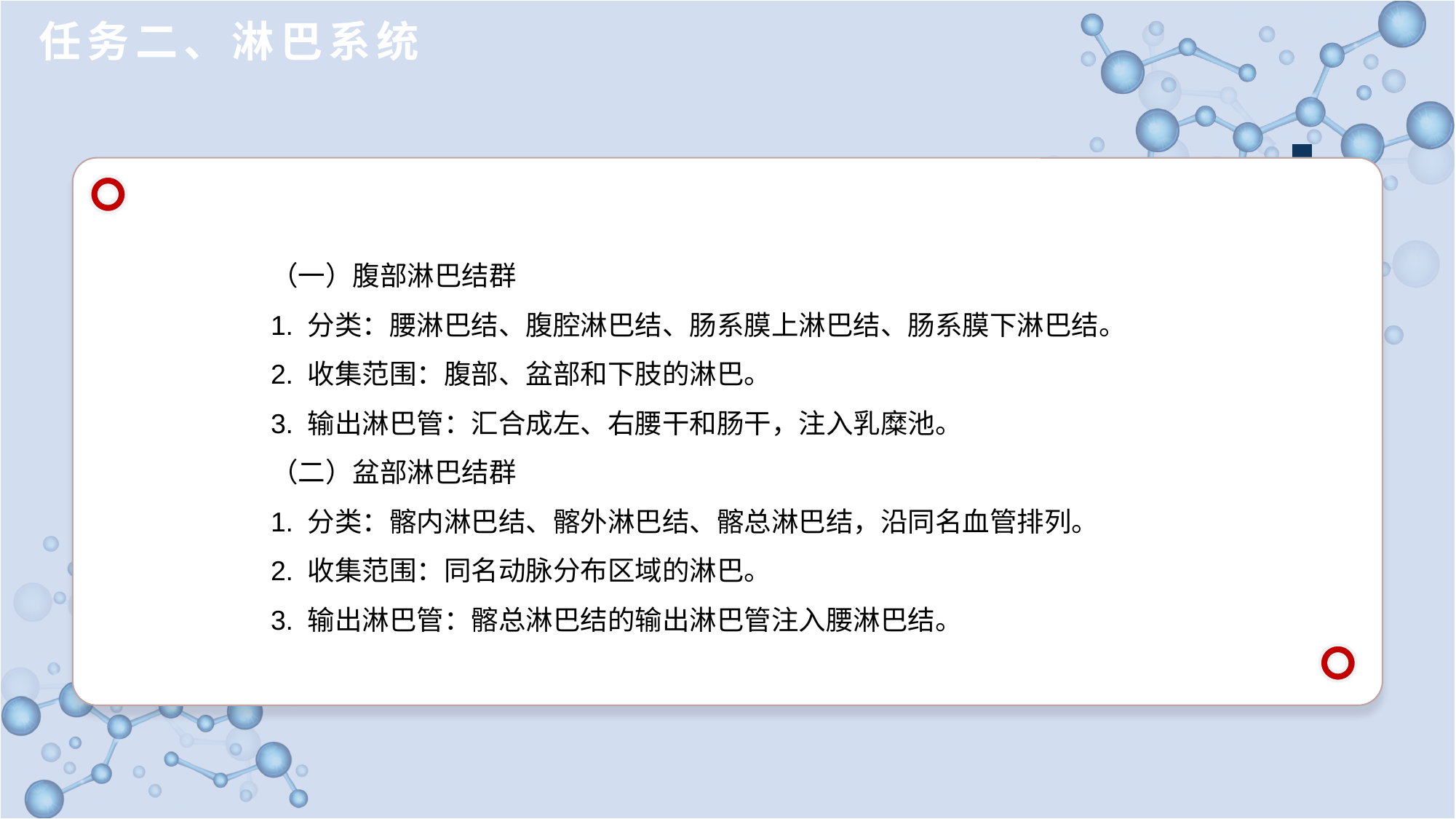

任务二、淋巴系统

（一）腹部淋巴结群
1. 分类：腰淋巴结、腹腔淋巴结、肠系膜上淋巴结、肠系膜下淋巴结。
2. 收集范围：腹部、盆部和下肢的淋巴。
3. 输出淋巴管：汇合成左、右腰干和肠干，注入乳糜池。
（二）盆部淋巴结群
1. 分类：髂内淋巴结、髂外淋巴结、髂总淋巴结，沿同名血管排列。
2. 收集范围：同名动脉分布区域的淋巴。
3. 输出淋巴管：髂总淋巴结的输出淋巴管注入腰淋巴结。